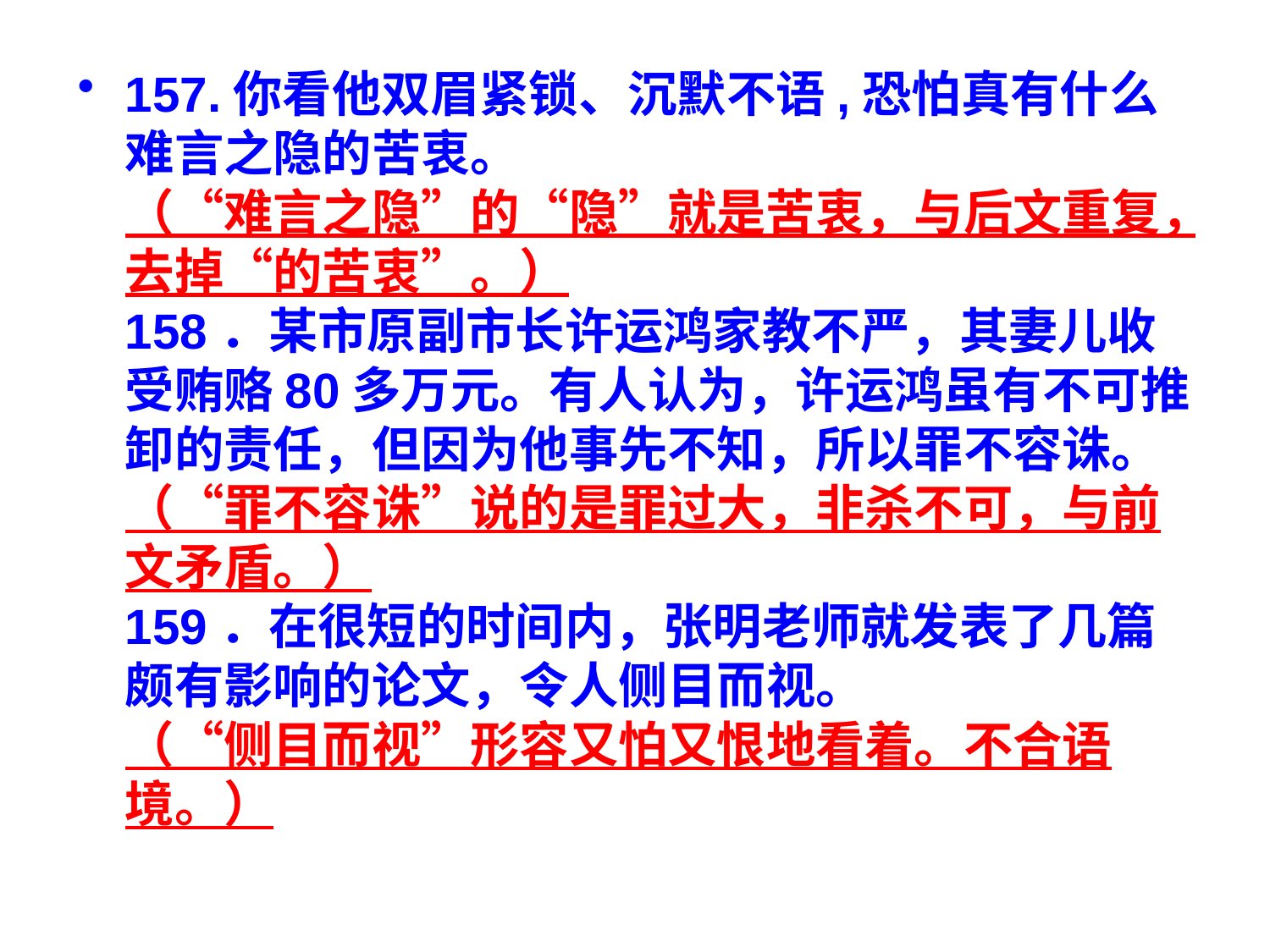

157.你看他双眉紧锁、沉默不语,恐怕真有什么难言之隐的苦衷。
（“难言之隐”的“隐”就是苦衷，与后文重复，去掉“的苦衷”。）
158．某市原副市长许运鸿家教不严，其妻儿收受贿赂80多万元。有人认为，许运鸿虽有不可推卸的责任，但因为他事先不知，所以罪不容诛。
（“罪不容诛”说的是罪过大，非杀不可，与前文矛盾。）
159．在很短的时间内，张明老师就发表了几篇颇有影响的论文，令人侧目而视。
（“侧目而视”形容又怕又恨地看着。不合语境。）